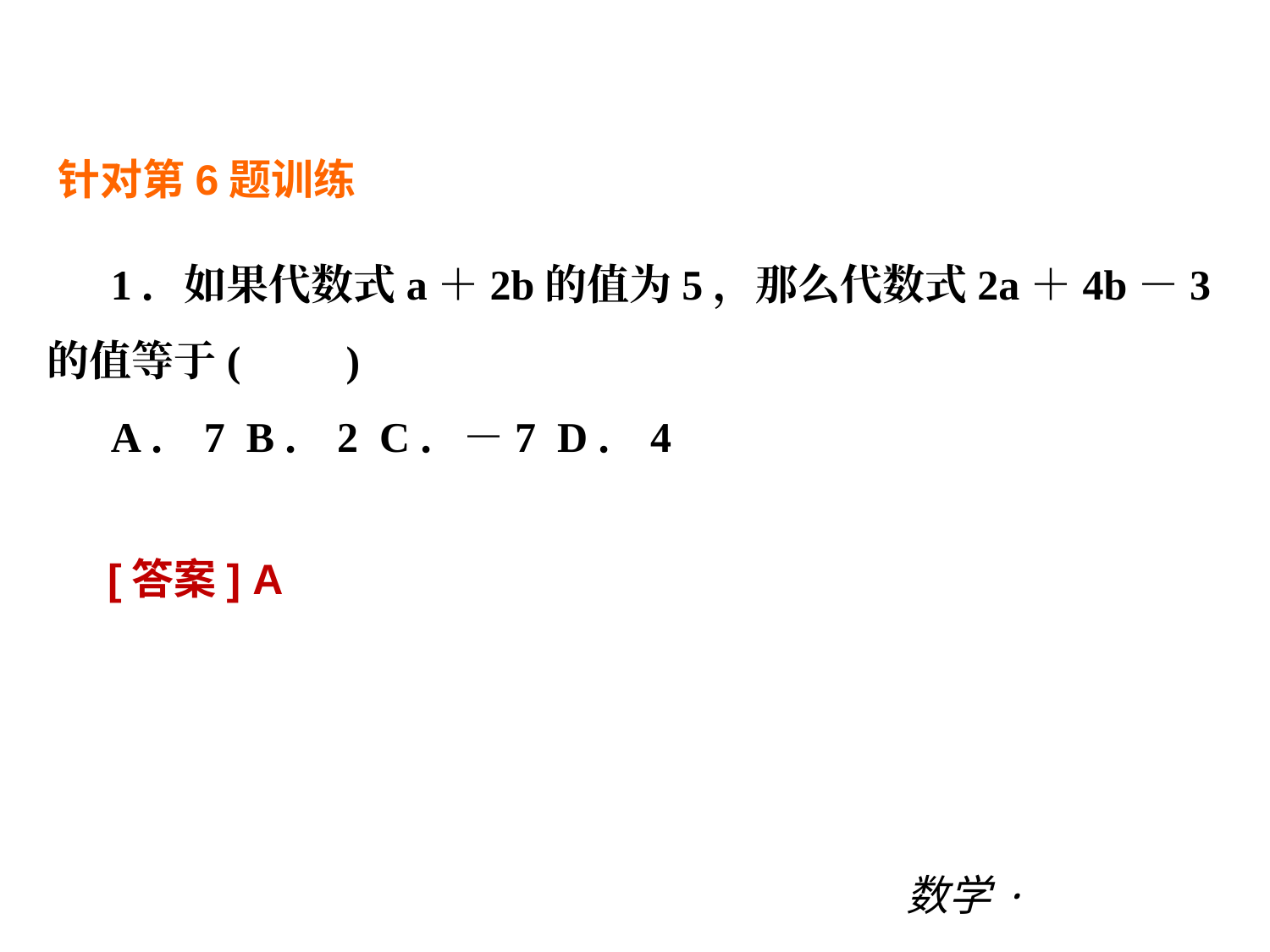

阶段综合测试三(期中二)
针对第6题训练
1．如果代数式a＋2b的值为5，那么代数式2a＋4b－3的值等于(　　)
A．7  B．2  C．－7  D．4
[答案] A
数学·新课标（BS）